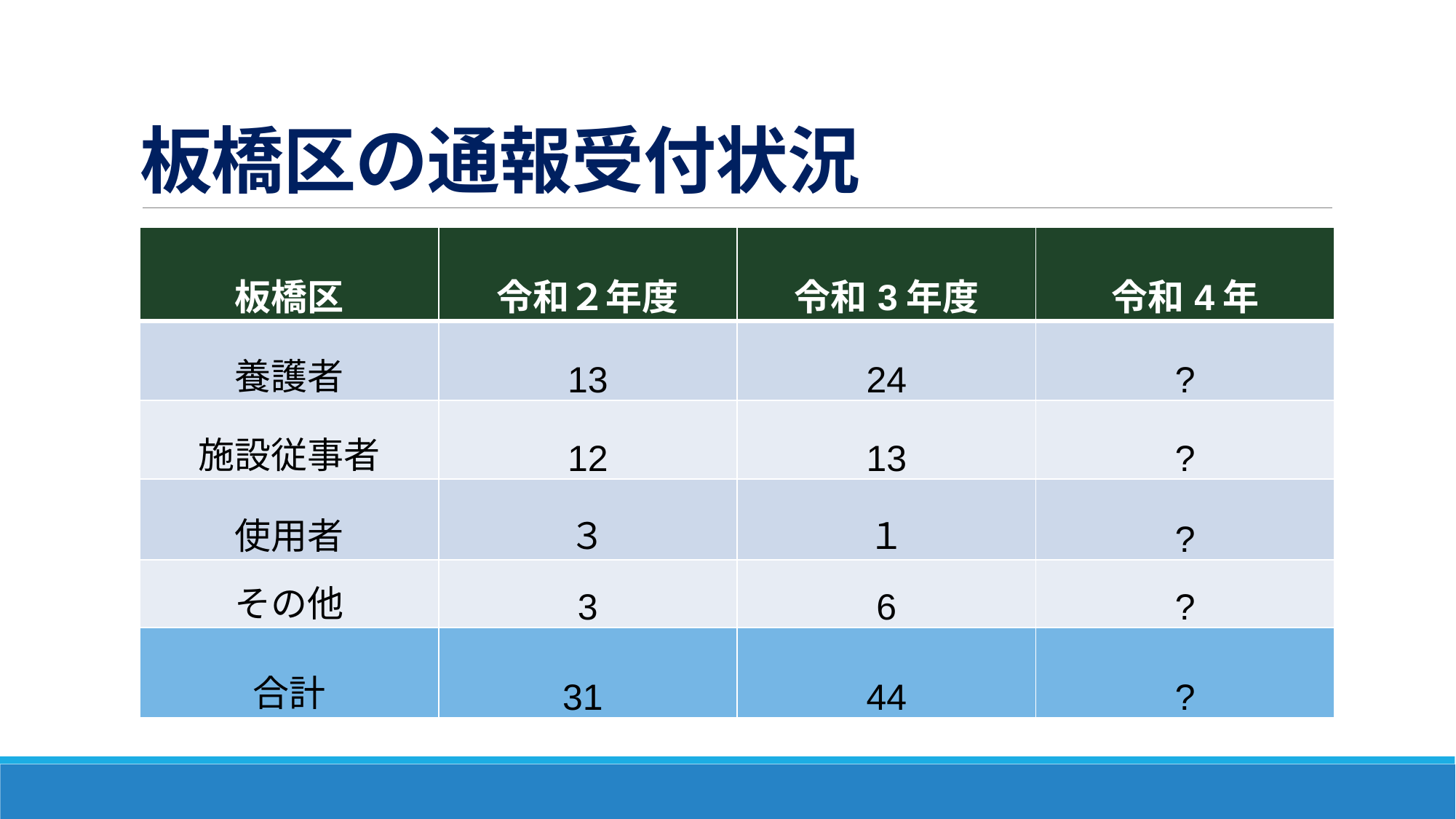

# 板橋区の通報受付状況
| 板橋区 | 令和２年度 | 令和3年度 | 令和4年 |
| --- | --- | --- | --- |
| 養護者 | 13 | 24 | ? |
| 施設従事者 | 12 | 13 | ? |
| 使用者 | ３ | １ | ? |
| その他 | 3 | 6 | ? |
| 合計 | 31 | 44 | ? |